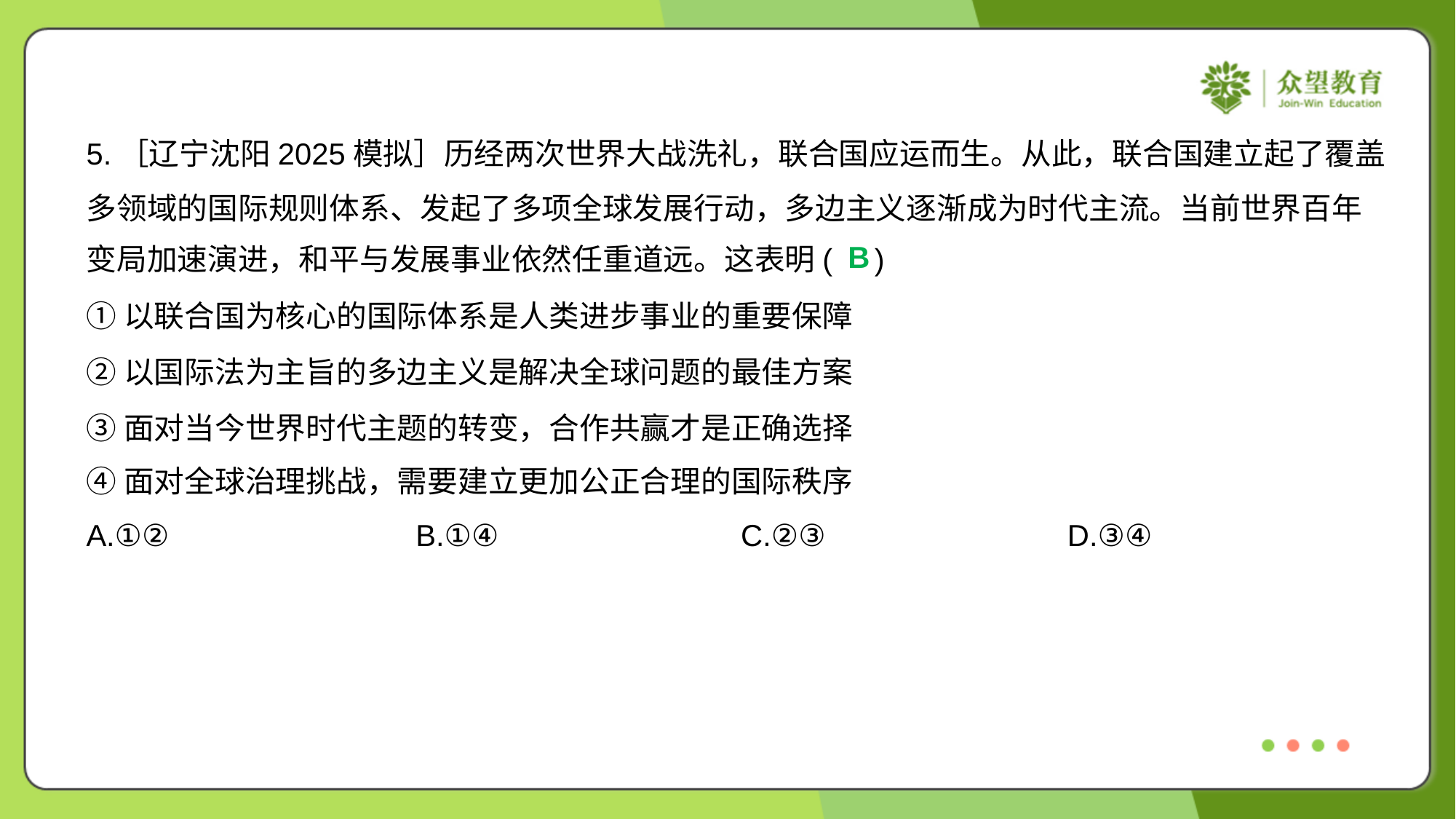

5.［辽宁沈阳2025模拟］历经两次世界大战洗礼，联合国应运而生。从此，联合国建立起了覆盖
多领域的国际规则体系、发起了多项全球发展行动，多边主义逐渐成为时代主流。当前世界百年
变局加速演进，和平与发展事业依然任重道远。这表明(     )
B
①以联合国为核心的国际体系是人类进步事业的重要保障
②以国际法为主旨的多边主义是解决全球问题的最佳方案
③面对当今世界时代主题的转变，合作共赢才是正确选择
④面对全球治理挑战，需要建立更加公正合理的国际秩序
A.①②	B.①④	C.②③	D.③④